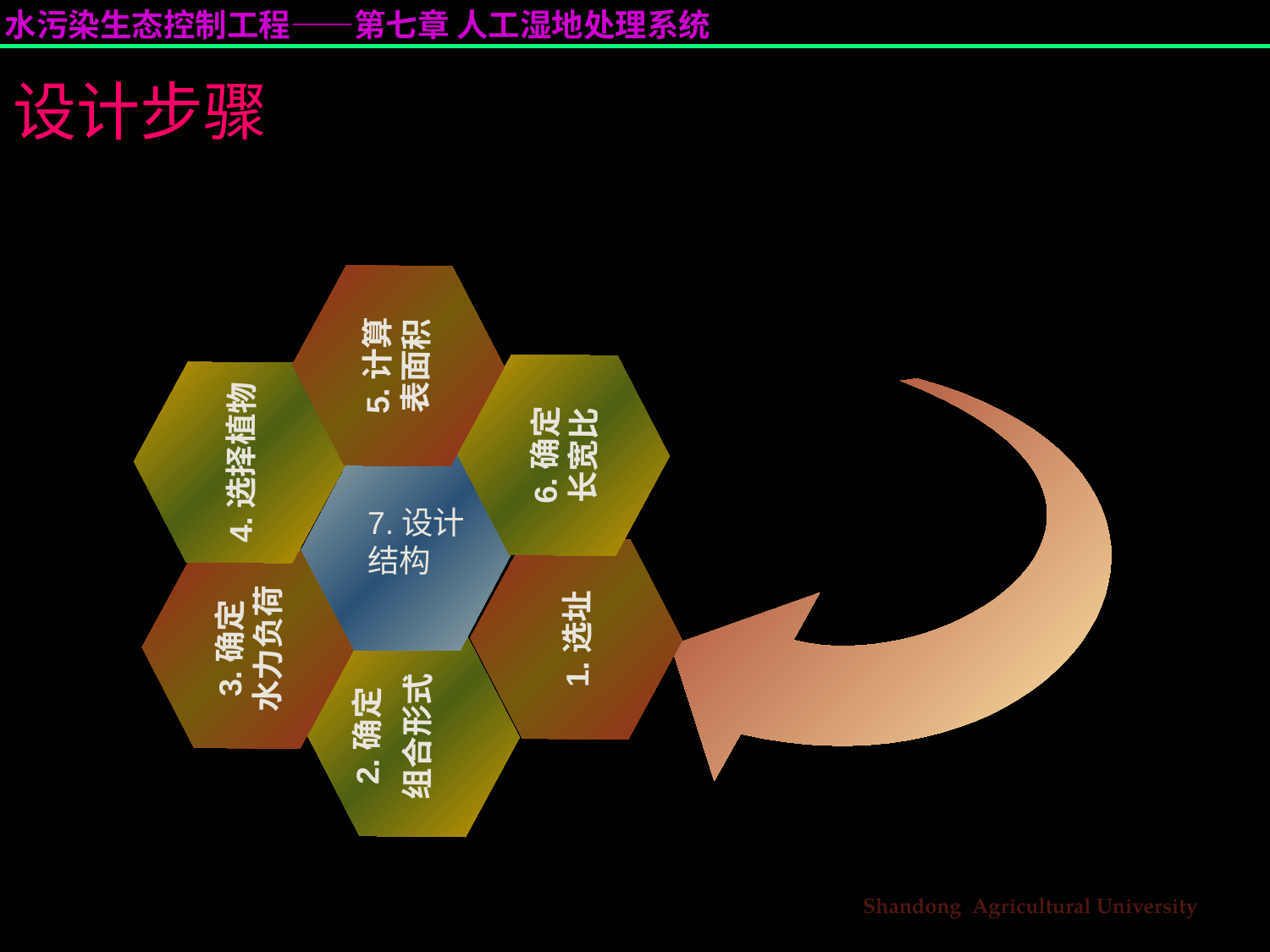

设计步骤
1.选址
6.确定
长宽比
2.确定
组合形式

5.计算
表面积
3.确定
水力负荷
4.选择植物

7.设计
结构